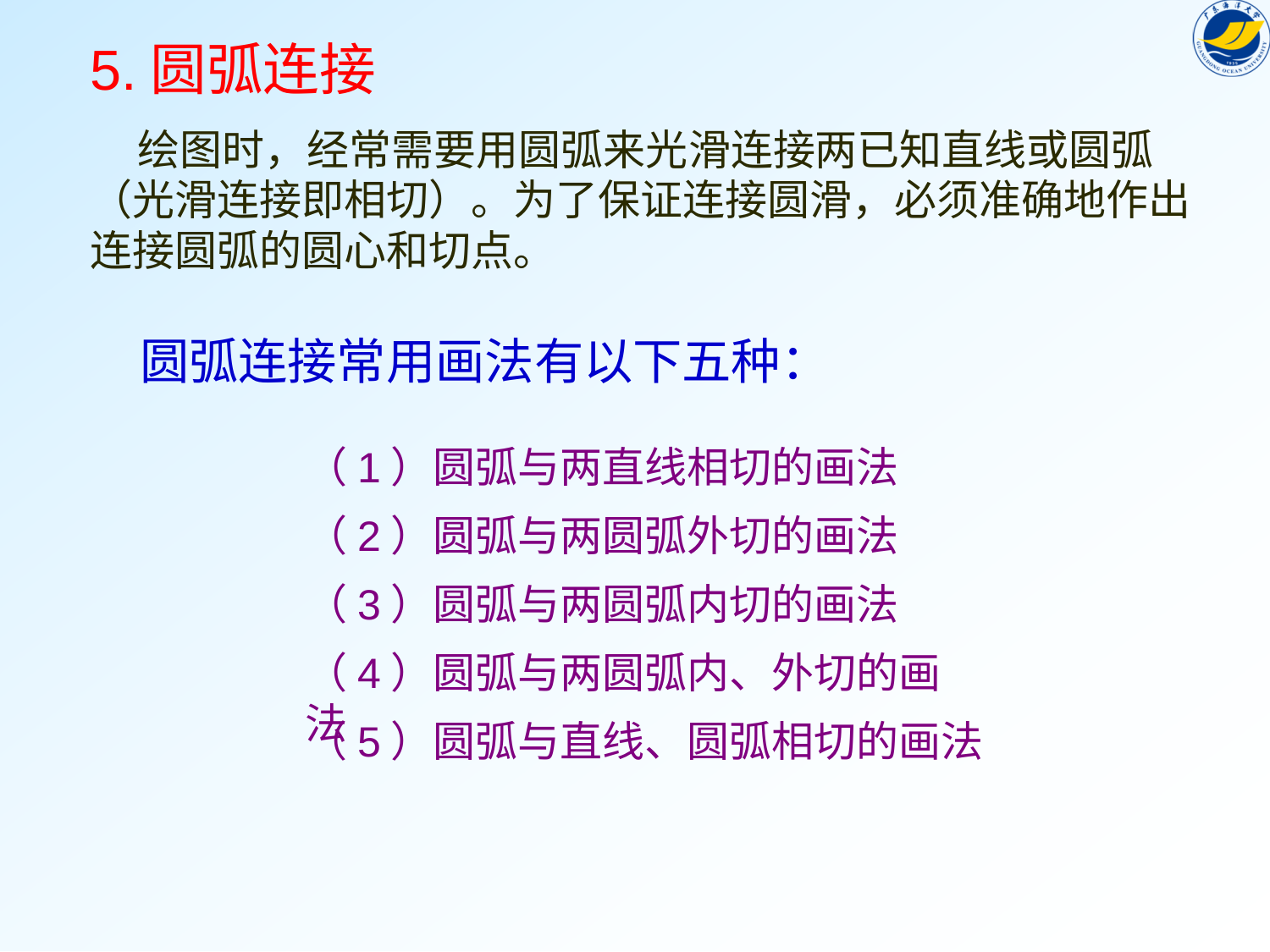

5.圆弧连接
    绘图时，经常需要用圆弧来光滑连接两已知直线或圆弧（光滑连接即相切）。为了保证连接圆滑，必须准确地作出连接圆弧的圆心和切点。
圆弧连接常用画法有以下五种：
（1）圆弧与两直线相切的画法
（2）圆弧与两圆弧外切的画法
（3）圆弧与两圆弧内切的画法
（4）圆弧与两圆弧内、外切的画法
（5）圆弧与直线、圆弧相切的画法